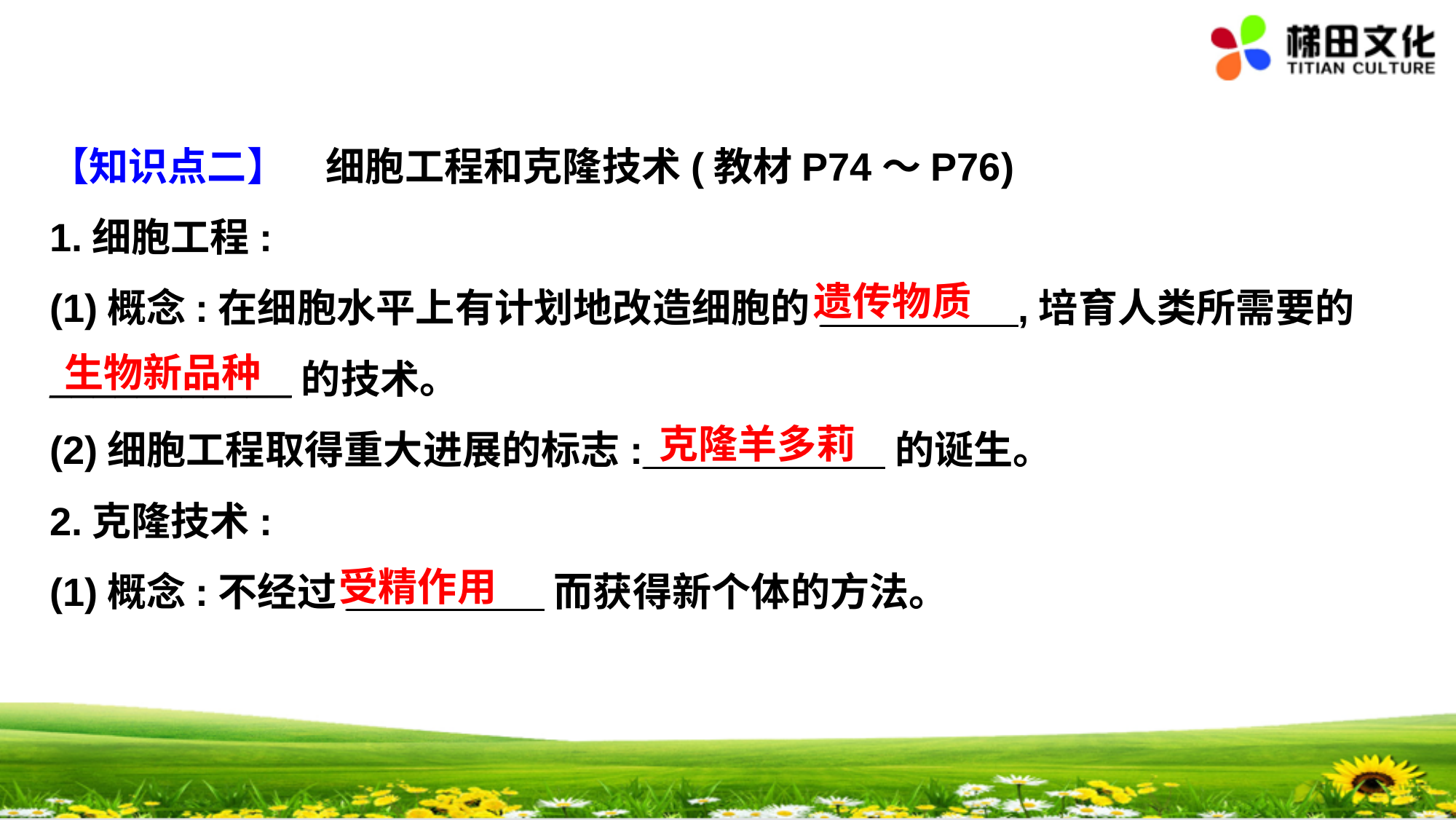

【知识点二】　细胞工程和克隆技术(教材P74～P76)
1.细胞工程:
(1)概念:在细胞水平上有计划地改造细胞的_________,培育人类所需要的
___________的技术。
(2)细胞工程取得重大进展的标志:___________的诞生。
2.克隆技术:
(1)概念:不经过_________而获得新个体的方法。
遗传物质
生物新品种
克隆羊多莉
受精作用